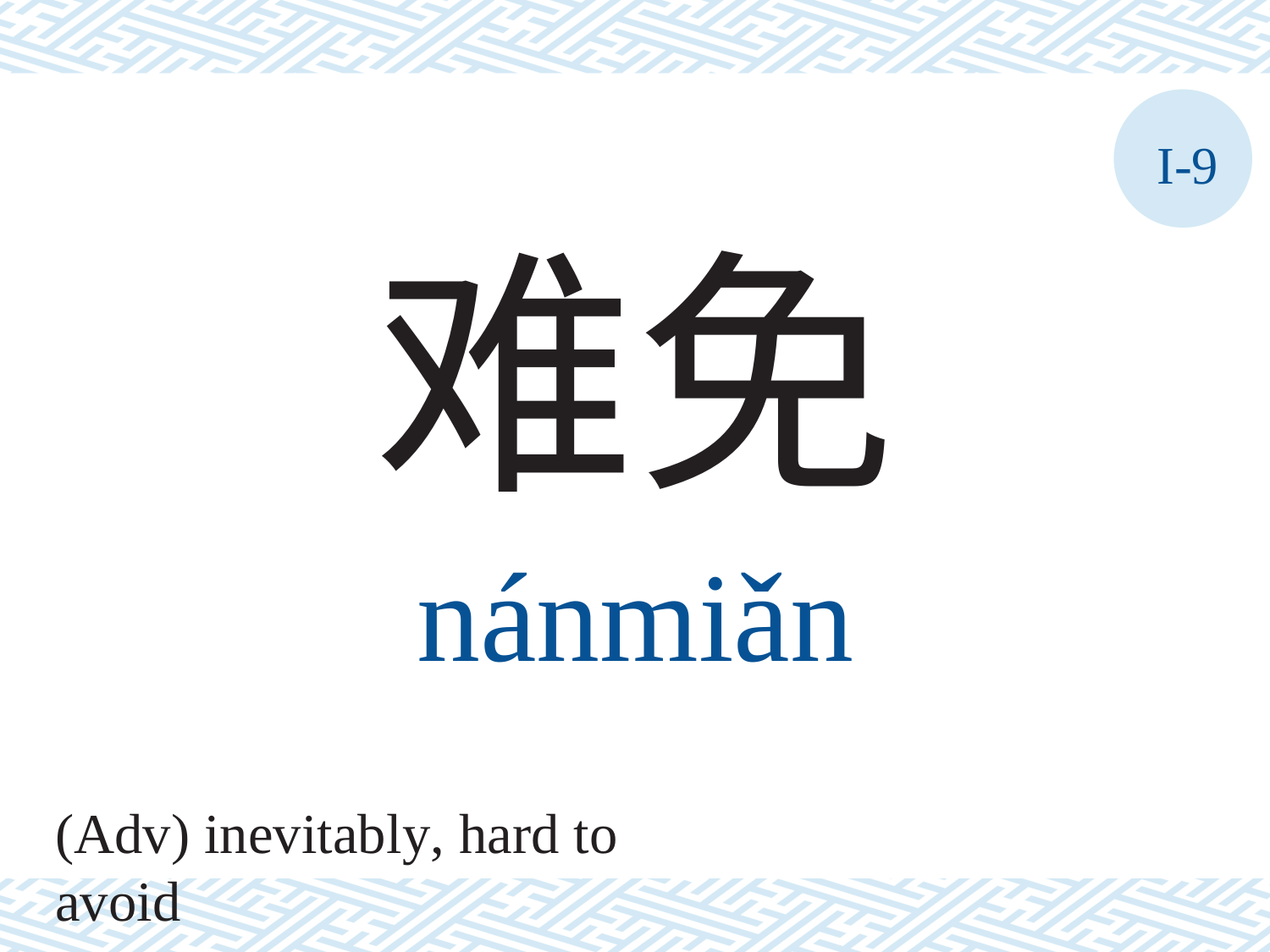

I-9
难免
nánmiǎn
(Adv) inevitably, hard to avoid